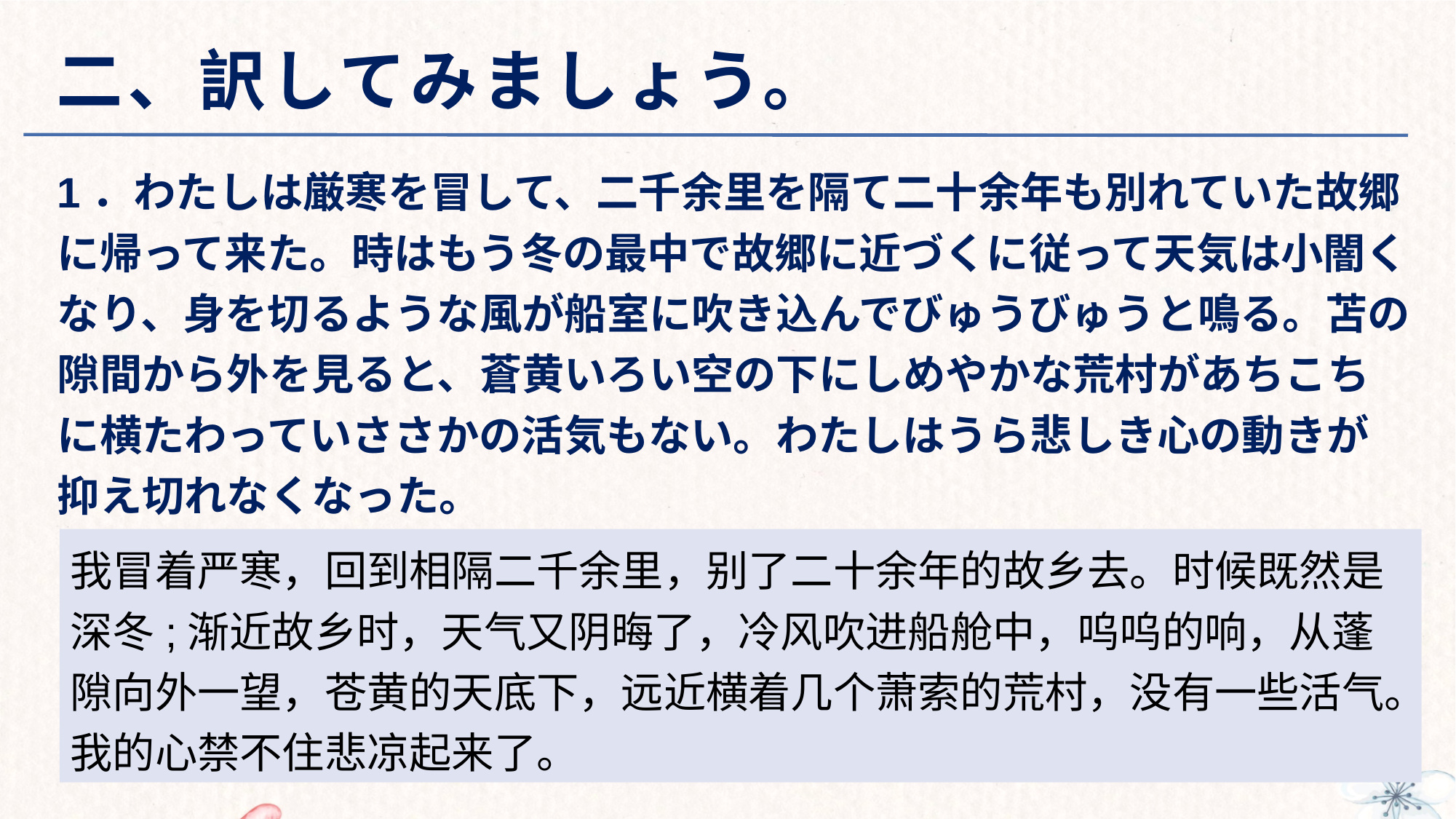

# 二、訳してみましょう。
1．わたしは厳寒を冒して、二千余里を隔て二十余年も別れていた故郷に帰って来た。時はもう冬の最中で故郷に近づくに従って天気は小闇くなり、身を切るような風が船室に吹き込んでびゅうびゅうと鳴る。苫の隙間から外を見ると、蒼黄いろい空の下にしめやかな荒村があちこちに横たわっていささかの活気もない。わたしはうら悲しき心の動きが抑え切れなくなった。
我冒着严寒，回到相隔二千余里，别了二十余年的故乡去。时候既然是深冬;渐近故乡时，天气又阴晦了，冷风吹进船舱中，呜呜的响，从蓬隙向外一望，苍黄的天底下，远近横着几个萧索的荒村，没有一些活气。我的心禁不住悲凉起来了。